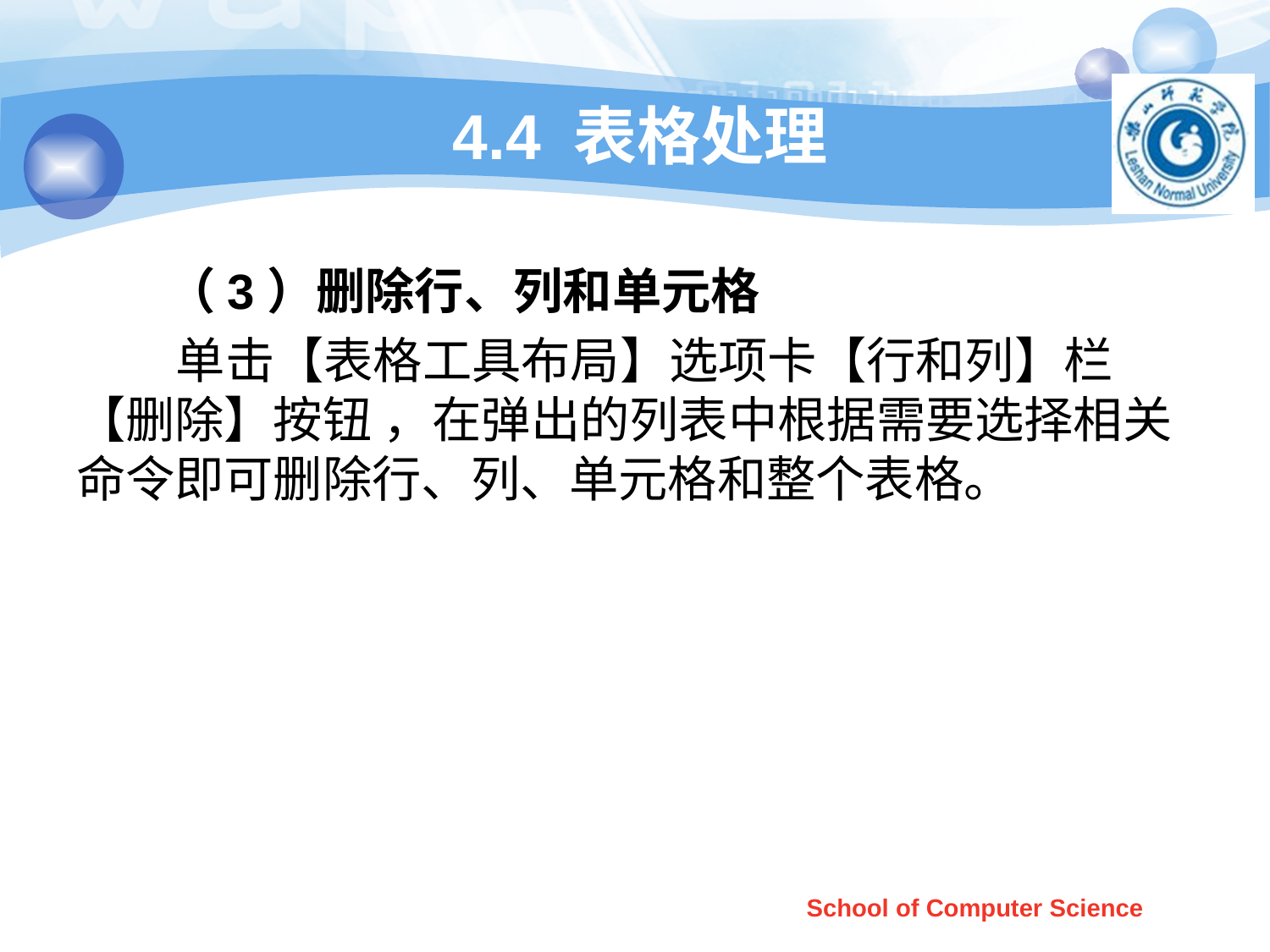

# 4.4 表格处理
       （3）删除行、列和单元格
        单击【表格工具布局】选项卡【行和列】栏【删除】按钮 ，在弹出的列表中根据需要选择相关命令即可删除行、列、单元格和整个表格。
School of Computer Science